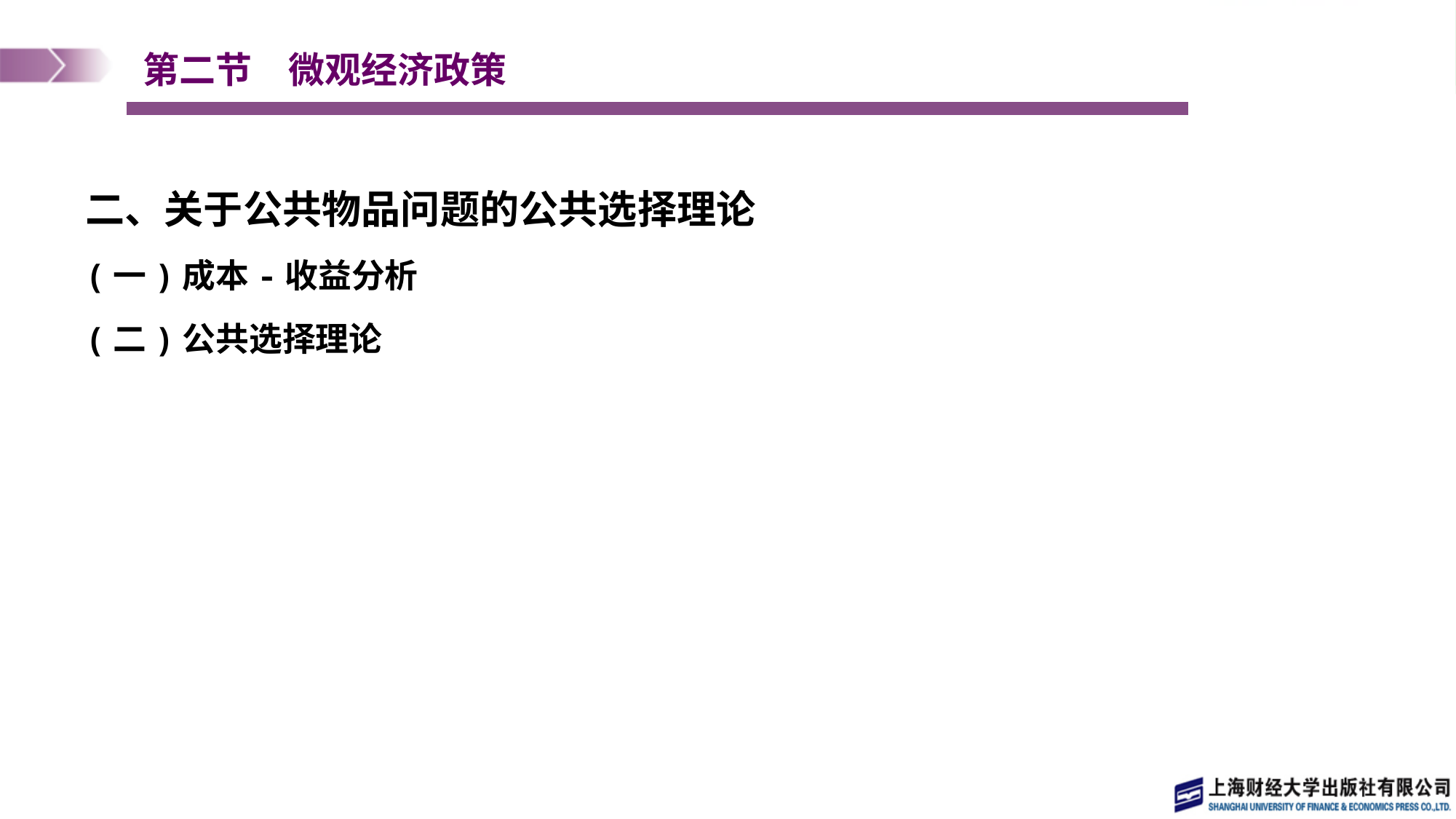

# 第二节　微观经济政策
二、关于公共物品问题的公共选择理论
(一)成本-收益分析
(二)公共选择理论